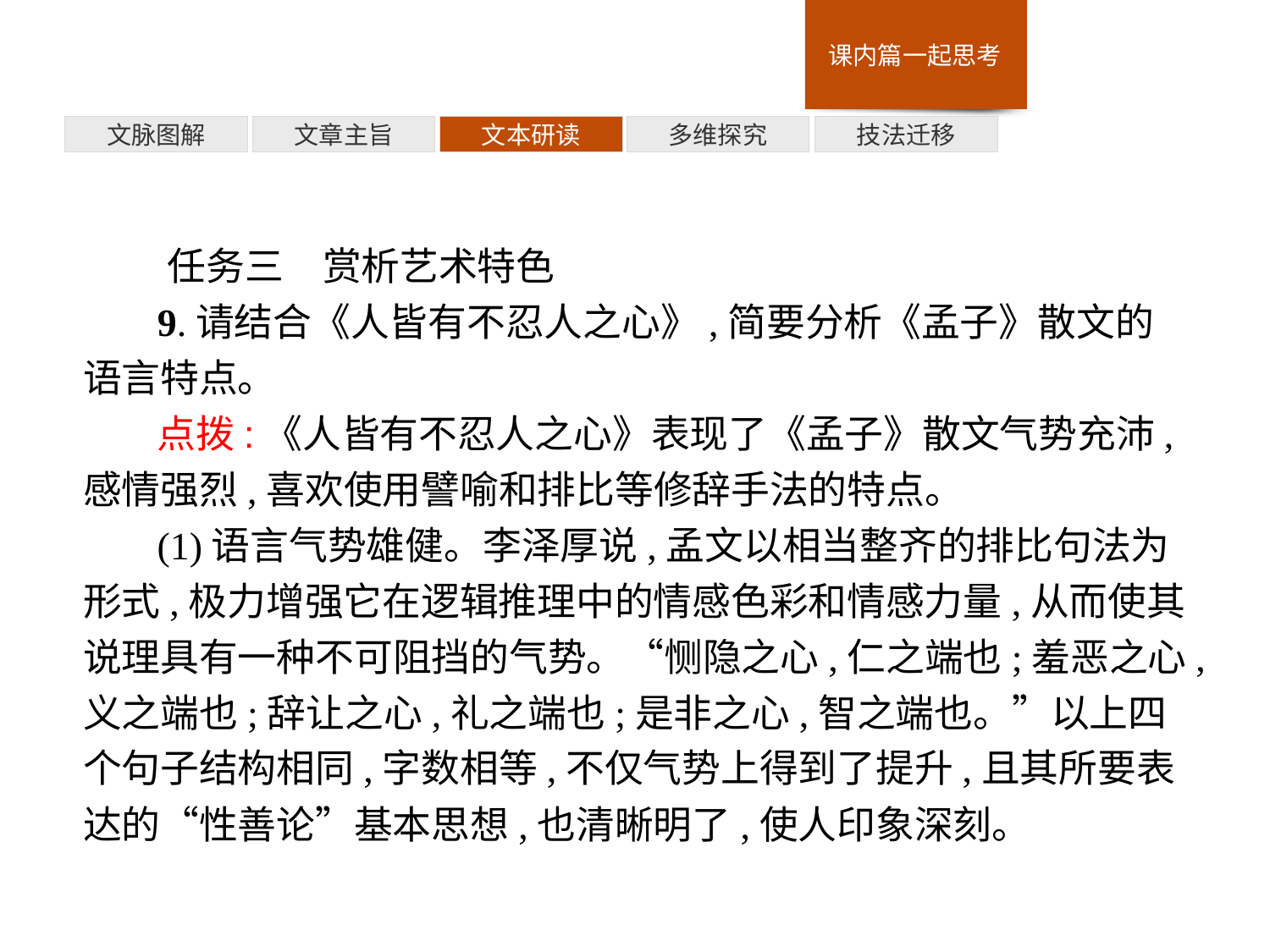

技法迁移
多维探究
文本研读
文章主旨
文脉图解
任务三　赏析艺术特色
9.请结合《人皆有不忍人之心》,简要分析《孟子》散文的语言特点。
点拨:《人皆有不忍人之心》表现了《孟子》散文气势充沛,感情强烈,喜欢使用譬喻和排比等修辞手法的特点。
(1)语言气势雄健。李泽厚说,孟文以相当整齐的排比句法为形式,极力增强它在逻辑推理中的情感色彩和情感力量,从而使其说理具有一种不可阻挡的气势。“恻隐之心,仁之端也;羞恶之心,义之端也;辞让之心,礼之端也;是非之心,智之端也。”以上四个句子结构相同,字数相等,不仅气势上得到了提升,且其所要表达的“性善论”基本思想,也清晰明了,使人印象深刻。